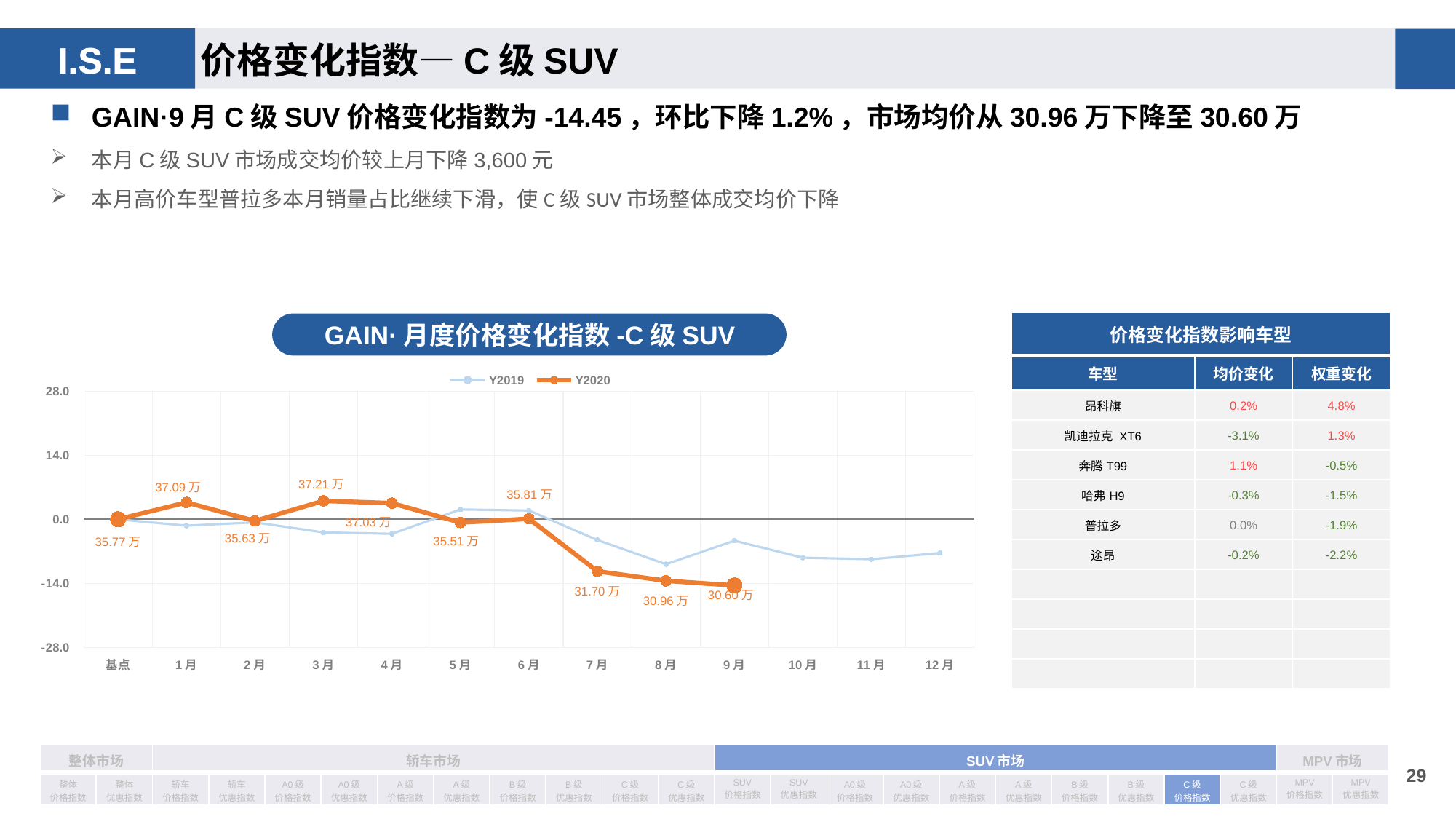

价格变化指数—C级SUV
GAIN·9月C级SUV价格变化指数为-14.45，环比下降1.2%，市场均价从30.96万下降至30.60万
本月C级SUV市场成交均价较上月下降3,600元
本月高价车型普拉多本月销量占比继续下滑，使C级SUV市场整体成交均价下降
| 价格变化指数影响车型 |  |  |
| --- | --- | --- |
| 车型 | 均价变化 | 权重变化 |
| 昂科旗 | 0.2% | 4.8% |
| 凯迪拉克 XT6 | -3.1% | 1.3% |
| 奔腾T99 | 1.1% | -0.5% |
| 哈弗H9 | -0.3% | -1.5% |
| 普拉多 | 0.0% | -1.9% |
| 途昂 | -0.2% | -2.2% |
|  |  |  |
|  |  |  |
|  |  |  |
|  |  |  |
GAIN·月度价格变化指数-C级SUV

### Chart

| Category | Y2019 | Y2020 |
|---|---|---|
| 基点 | 0.0 | 0.0 |
| 1月 | -1.39 | 3.69 |
| 2月 | -0.67 | -0.37 |
| 3月 | -2.87 | 4.03 |
| 4月 | -3.17 | 3.51877952845567 |
| 5月 | 2.15 | -0.7081316398020232 |
| 6月 | 1.92 | 0.11421533977924447 |
| 7月 | -4.54 | -11.36 |
| 8月 | -9.82 | -13.45 |
| 9月 | -4.69 | -14.45 |
| 10月 | -8.4 | None |
| 11月 | -8.73 | None |
| 12月 | -7.37 | None |
| 整体市场 |  | 轿车市场 |  |  |  |  |  |  |  |  |  | SUV市场 |  |  |  |  |  |  |  |  |  | MPV市场 |  |
| --- | --- | --- | --- | --- | --- | --- | --- | --- | --- | --- | --- | --- | --- | --- | --- | --- | --- | --- | --- | --- | --- | --- | --- |
| 整体 价格指数 | 整体 优惠指数 | 轿车 价格指数 | 轿车 优惠指数 | A0级 价格指数 | A0级 优惠指数 | A级 价格指数 | A级 优惠指数 | B级 价格指数 | B级 优惠指数 | C级 价格指数 | C级 优惠指数 | SUV 价格指数 | SUV 优惠指数 | A0级 价格指数 | A0级 优惠指数 | A级 价格指数 | A级 优惠指数 | B级 价格指数 | B级 优惠指数 | C级 价格指数 | C级 优惠指数 | MPV 价格指数 | MPV 优惠指数 |
29